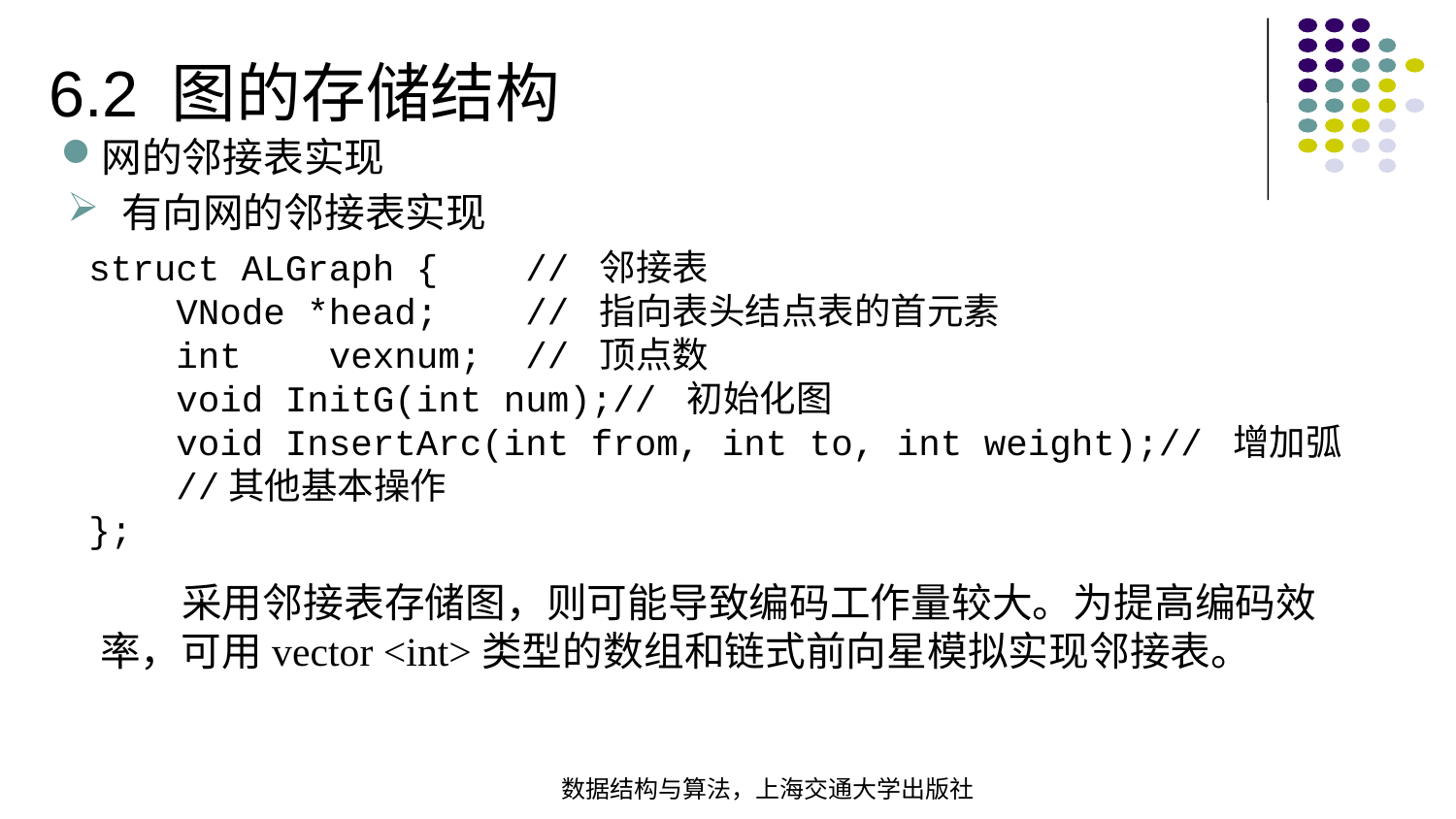

6.2 图的存储结构
网的邻接表实现
有向网的邻接表实现
struct ALGraph {    // 邻接表    VNode *head;    // 指向表头结点表的首元素    int    vexnum;  // 顶点数     void InitG(int num);// 初始化图     void InsertArc(int from, int to, int weight);// 增加弧     //其他基本操作};
        采用邻接表存储图，则可能导致编码工作量较大。为提高编码效率，可用vector <int>类型的数组和链式前向星模拟实现邻接表。